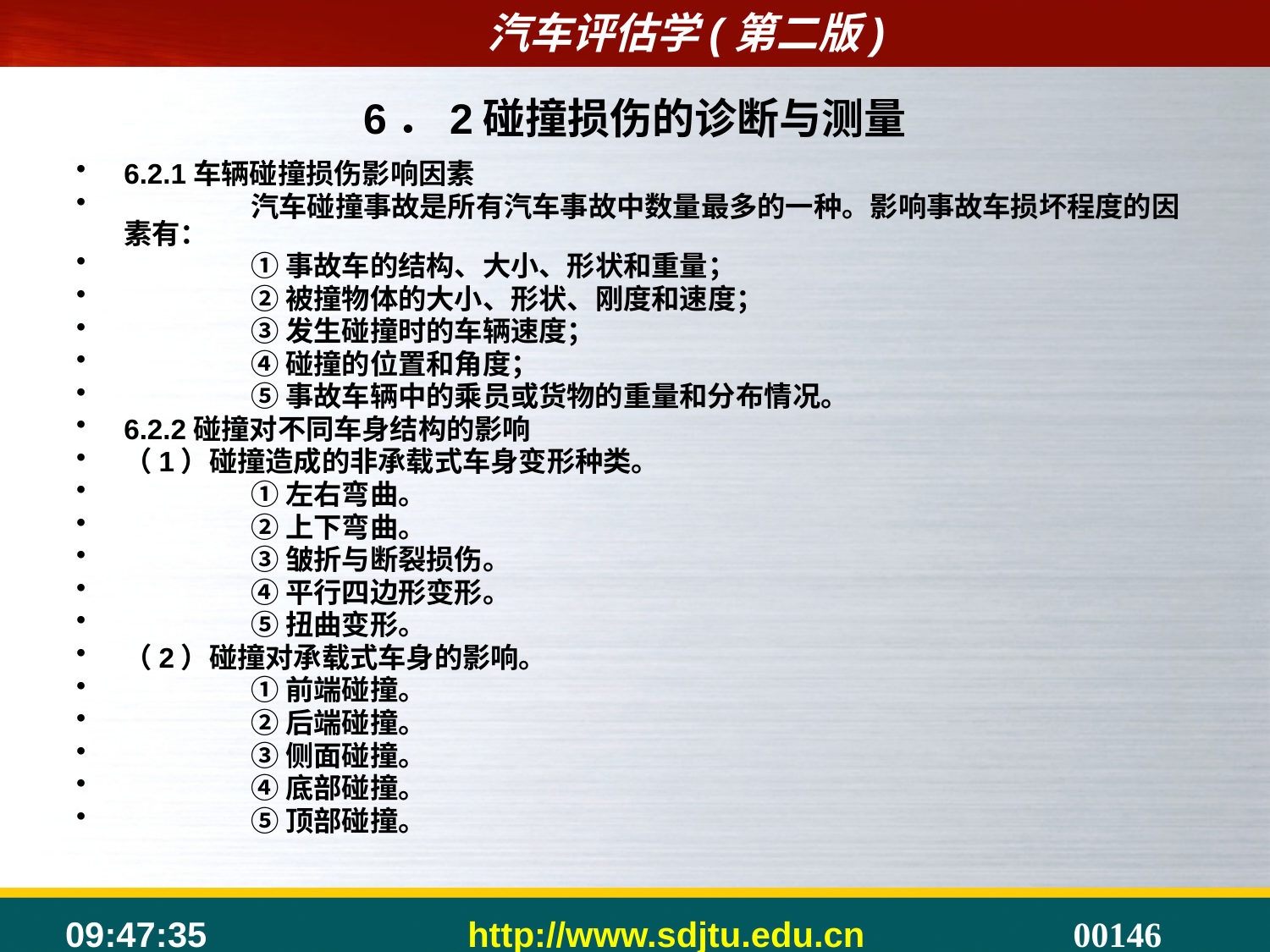

# 6．2碰撞损伤的诊断与测量
6.2.1车辆碰撞损伤影响因素
	汽车碰撞事故是所有汽车事故中数量最多的一种。影响事故车损坏程度的因素有：
	①事故车的结构、大小、形状和重量；
	②被撞物体的大小、形状、刚度和速度；
	③发生碰撞时的车辆速度；
	④碰撞的位置和角度；
	⑤事故车辆中的乘员或货物的重量和分布情况。
6.2.2碰撞对不同车身结构的影响
（1）碰撞造成的非承载式车身变形种类。
	①左右弯曲。
	②上下弯曲。
	③皱折与断裂损伤。
	④平行四边形变形。
	⑤扭曲变形。
（2）碰撞对承载式车身的影响。
	①前端碰撞。
	②后端碰撞。
	③侧面碰撞。
	④底部碰撞。
	⑤顶部碰撞。